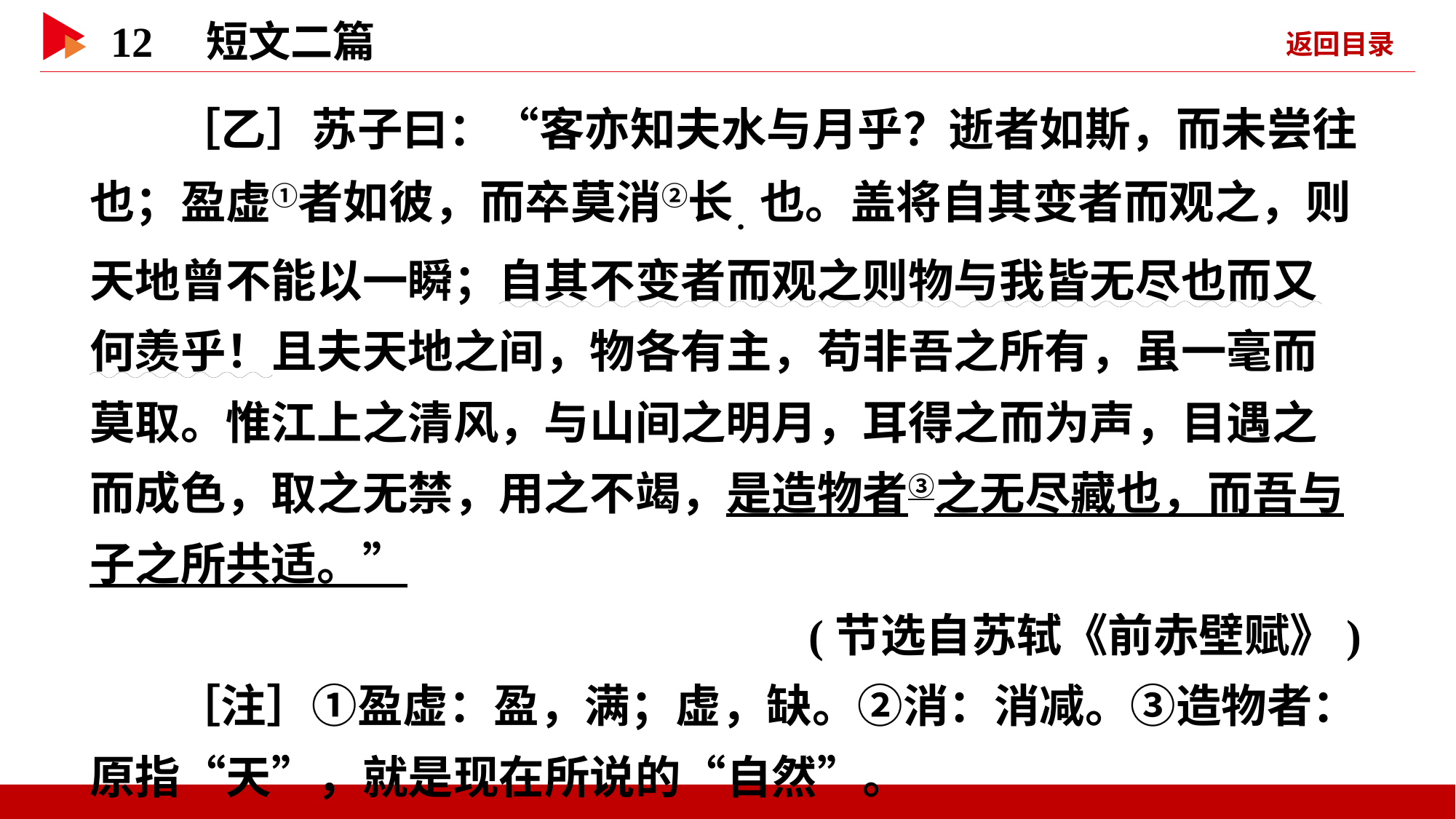

［乙］苏子曰：“客亦知夫水与月乎？逝者如斯，而未尝往也；盈虚①者如彼，而卒莫消②长．也。盖将自其变者而观之，则天地曾不能以一瞬；自其不变者而观之则物与我皆无尽也而又何羡乎！且夫天地之间，物各有主，苟非吾之所有，虽一毫而莫取。惟江上之清风，与山间之明月，耳得之而为声，目遇之而成色，取之无禁，用之不竭，是造物者③之无尽藏也，而吾与子之所共适。”
(节选自苏轼《前赤壁赋》)
［注］①盈虚：盈，满；虚，缺。②消：消减。③造物者：原指“天”，就是现在所说的“自然”。